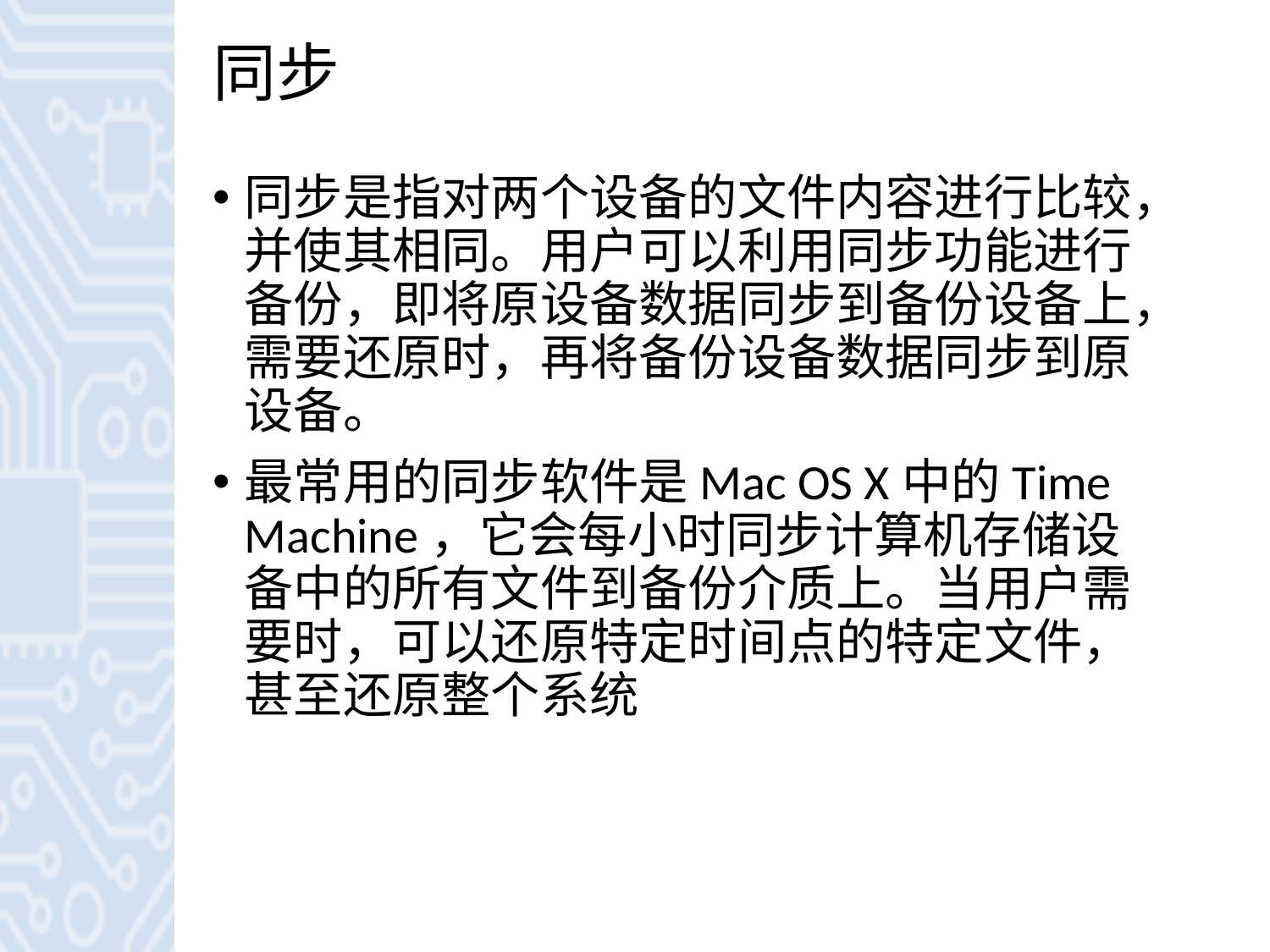

# 同步
同步是指对两个设备的文件内容进行比较，并使其相同。用户可以利用同步功能进行备份，即将原设备数据同步到备份设备上，需要还原时，再将备份设备数据同步到原设备。
最常用的同步软件是Mac OS X中的Time Machine，它会每小时同步计算机存储设备中的所有文件到备份介质上。当用户需要时，可以还原特定时间点的特定文件，甚至还原整个系统